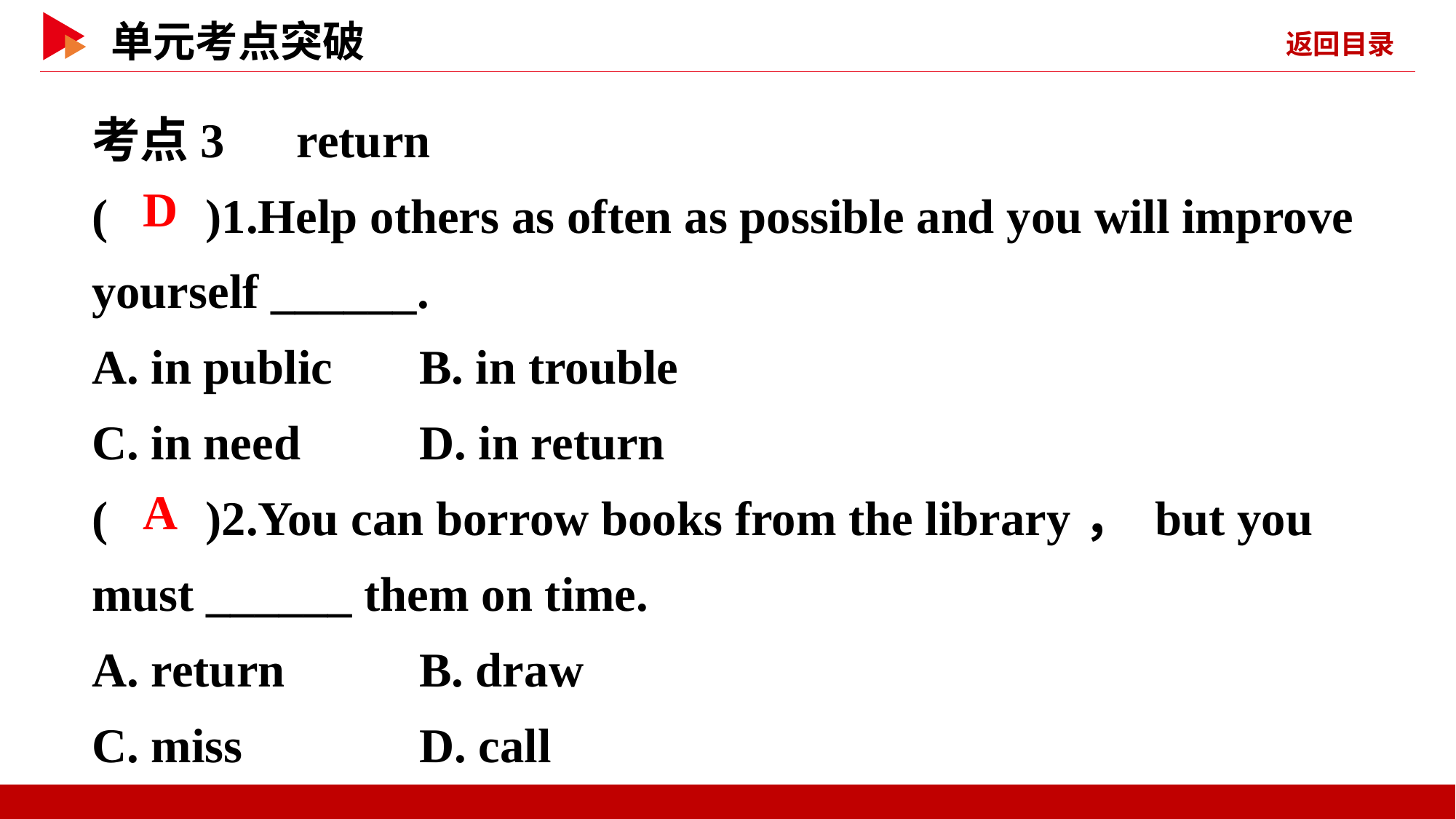

考点3　return
(        )1.Help others as often as possible and you will improve yourself ______.
A. in public	B. in trouble
C. in need		D. in return
(        )2.You can borrow books from the library， but you must ______ them on time.
A. return		B. draw
C. miss		D. call
   D
   A